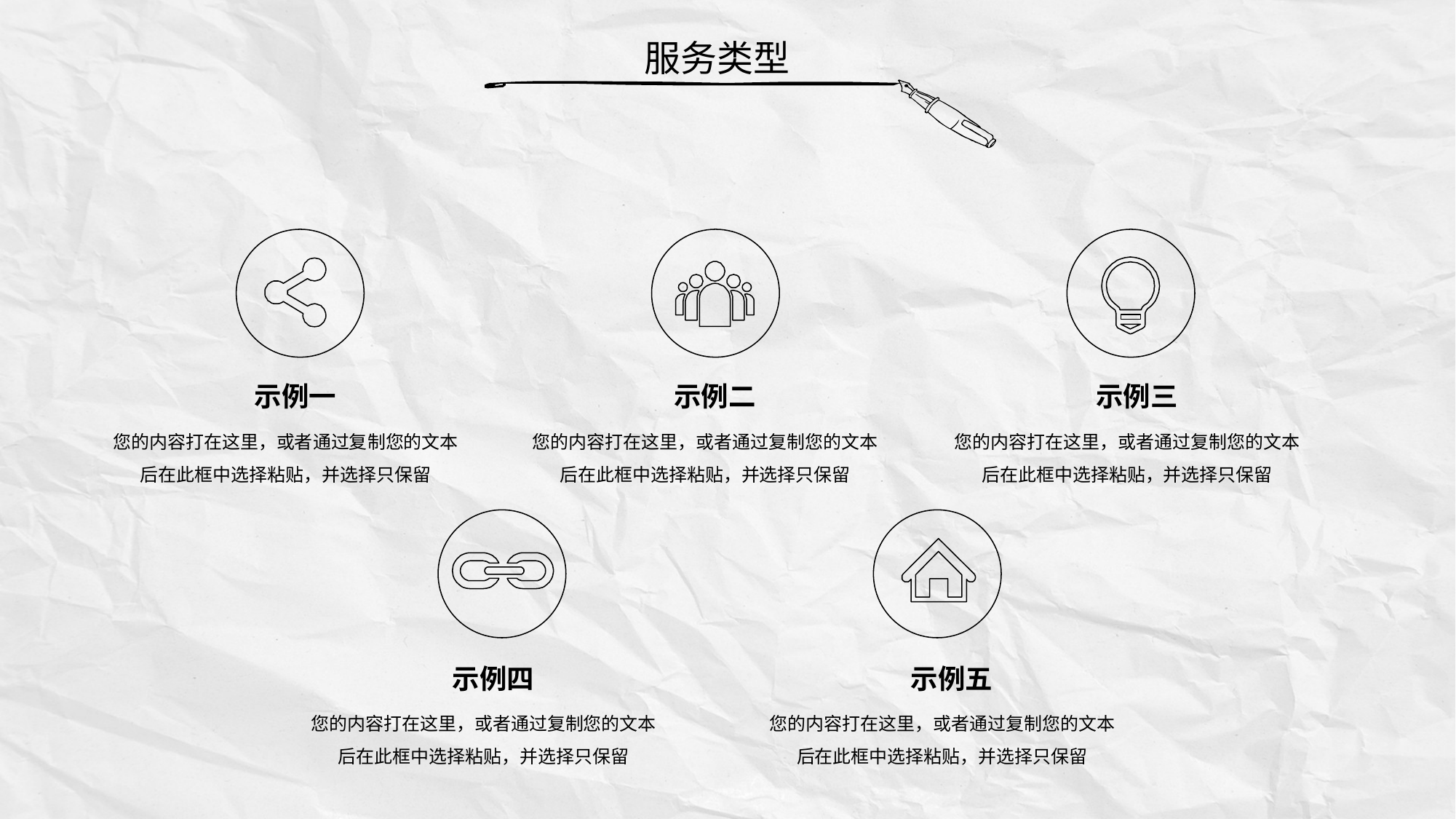

服务类型

示例一
您的内容打在这里，或者通过复制您的文本后在此框中选择粘贴，并选择只保留
示例二
您的内容打在这里，或者通过复制您的文本后在此框中选择粘贴，并选择只保留
示例三
您的内容打在这里，或者通过复制您的文本后在此框中选择粘贴，并选择只保留

示例四
您的内容打在这里，或者通过复制您的文本后在此框中选择粘贴，并选择只保留
示例五
您的内容打在这里，或者通过复制您的文本后在此框中选择粘贴，并选择只保留